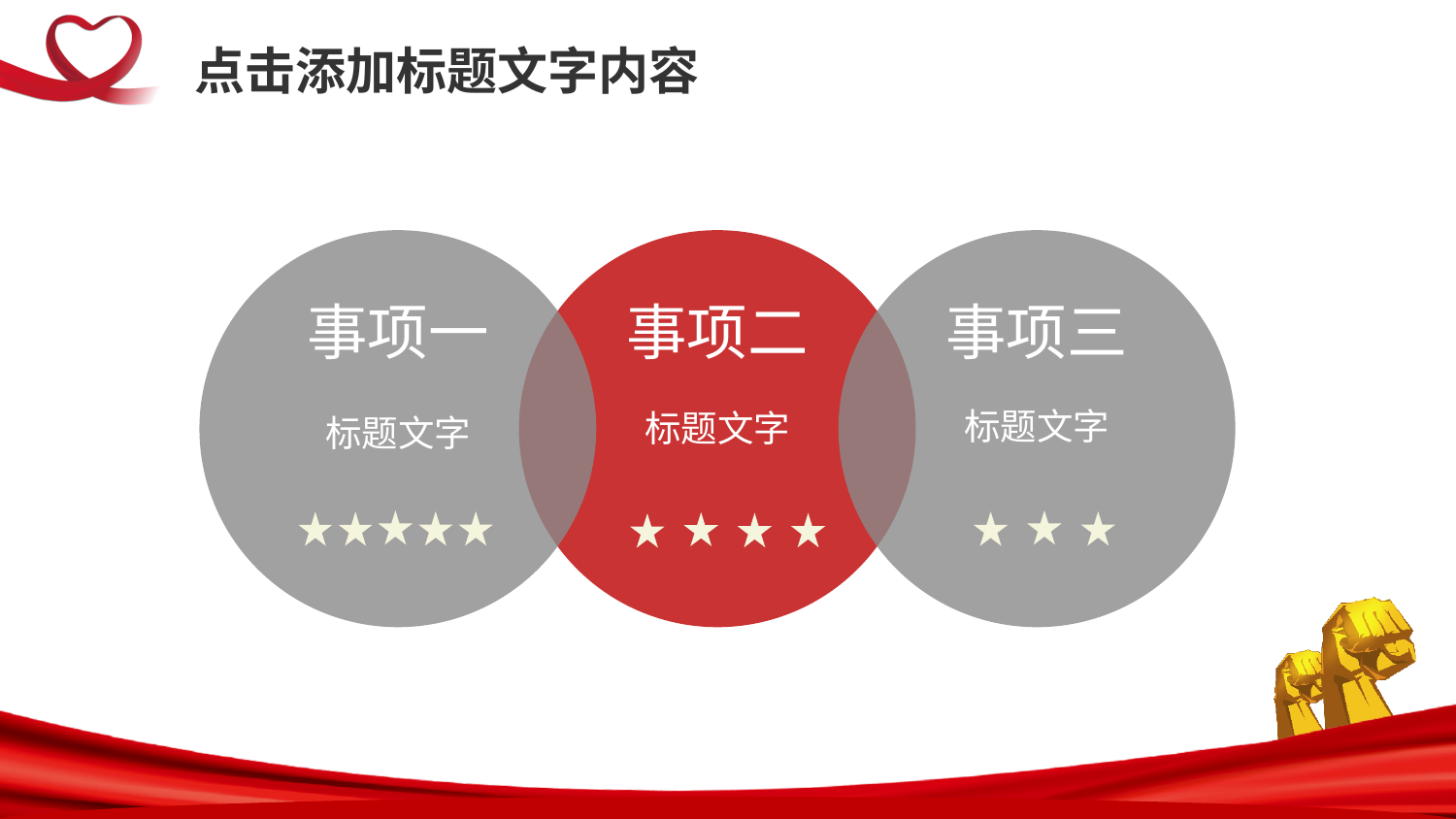

点击添加标题文字内容

事项一
标题文字

事项二
标题文字

事项三
标题文字